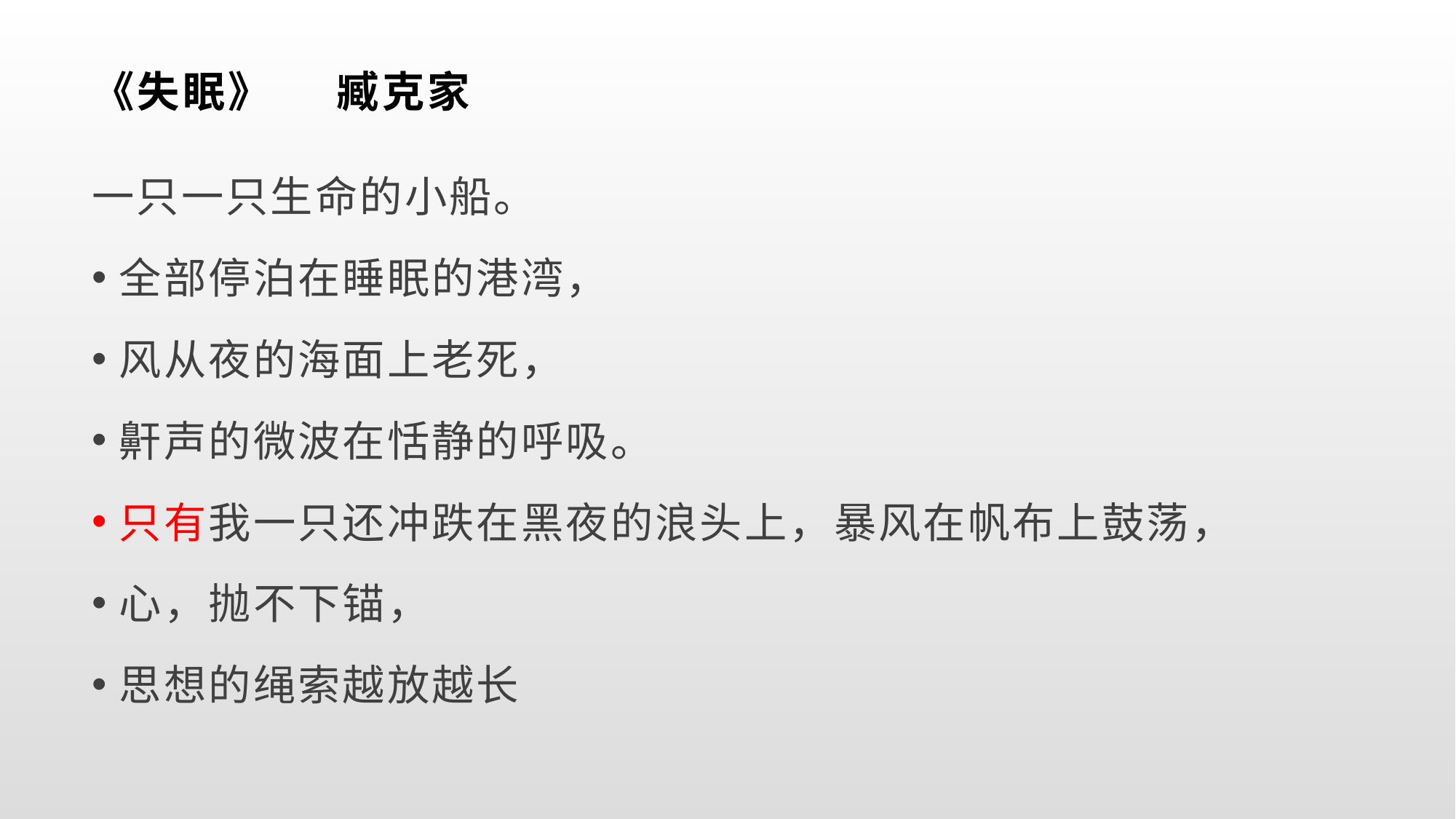

# 《失眠》     臧克家
一只一只生命的小船。
全部停泊在睡眠的港湾，
风从夜的海面上老死，
鼾声的微波在恬静的呼吸。
只有我一只还冲跌在黑夜的浪头上，暴风在帆布上鼓荡，
心，抛不下锚，
思想的绳索越放越长